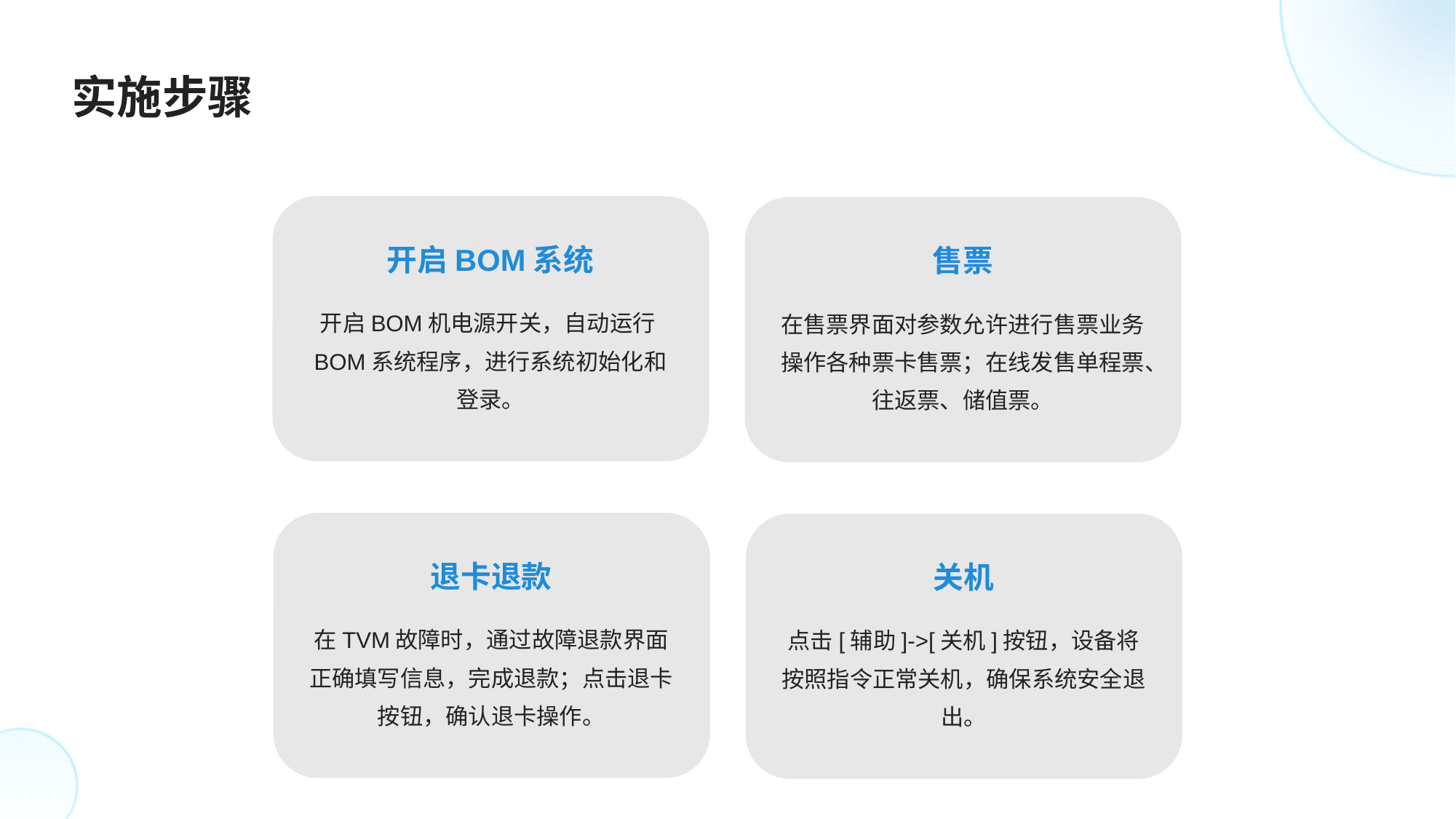

实施步骤

开启BOM系统
售票
开启BOM机电源开关，自动运行BOM系统程序，进行系统初始化和登录。
在售票界面对参数允许进行售票业务操作各种票卡售票；在线发售单程票、往返票、储值票。

退卡退款
关机
在TVM故障时，通过故障退款界面正确填写信息，完成退款；点击退卡按钮，确认退卡操作。
点击[辅助]->[关机]按钮，设备将按照指令正常关机，确保系统安全退出。